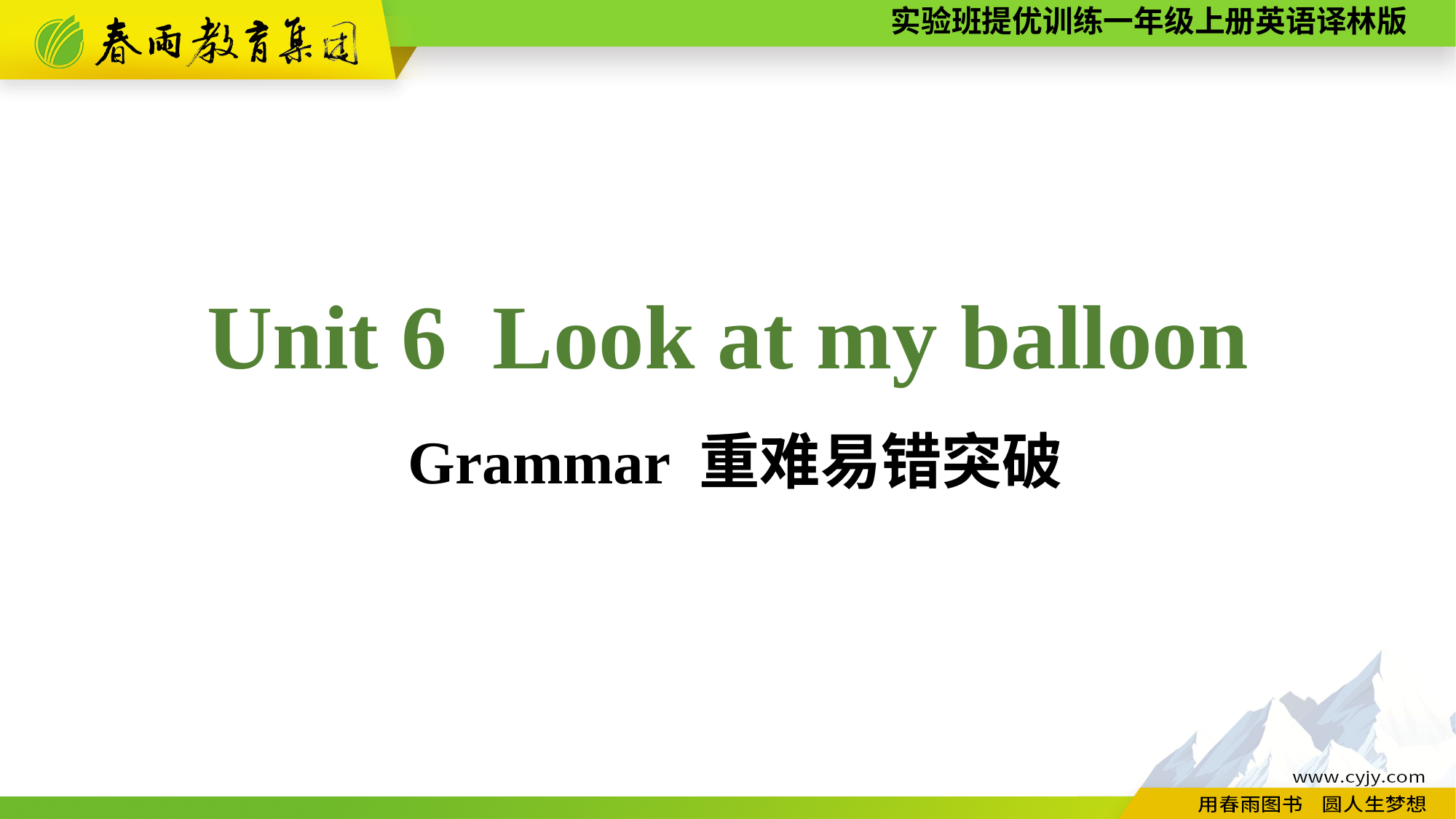

Unit 6  Look at my balloon
 Grammar 重难易错突破